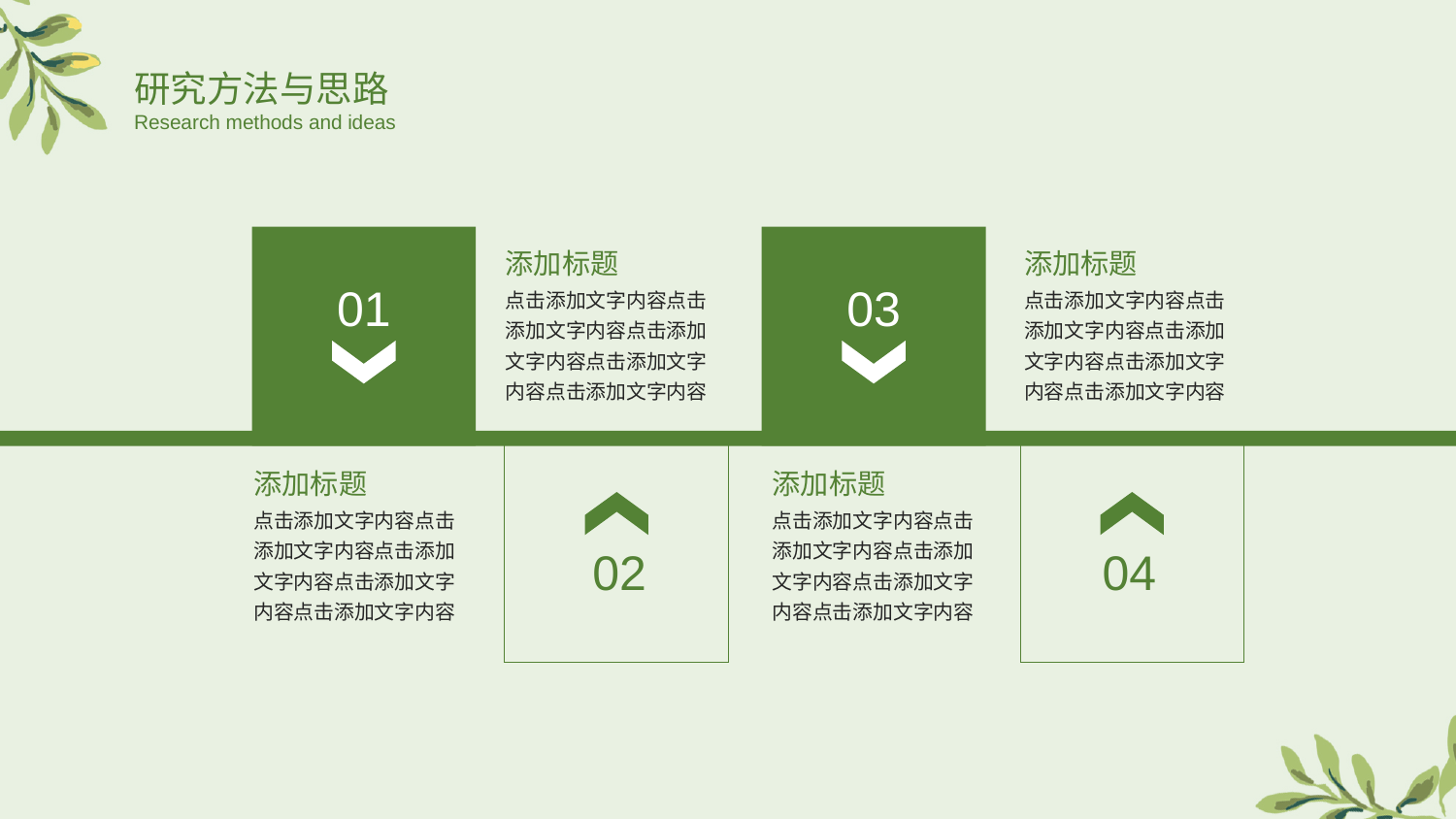

研究方法与思路
Research methods and ideas

添加标题

添加标题
01
03
点击添加文字内容点击添加文字内容点击添加文字内容点击添加文字内容点击添加文字内容
点击添加文字内容点击添加文字内容点击添加文字内容点击添加文字内容点击添加文字内容

添加标题
添加标题

点击添加文字内容点击添加文字内容点击添加文字内容点击添加文字内容点击添加文字内容
点击添加文字内容点击添加文字内容点击添加文字内容点击添加文字内容点击添加文字内容
02
04